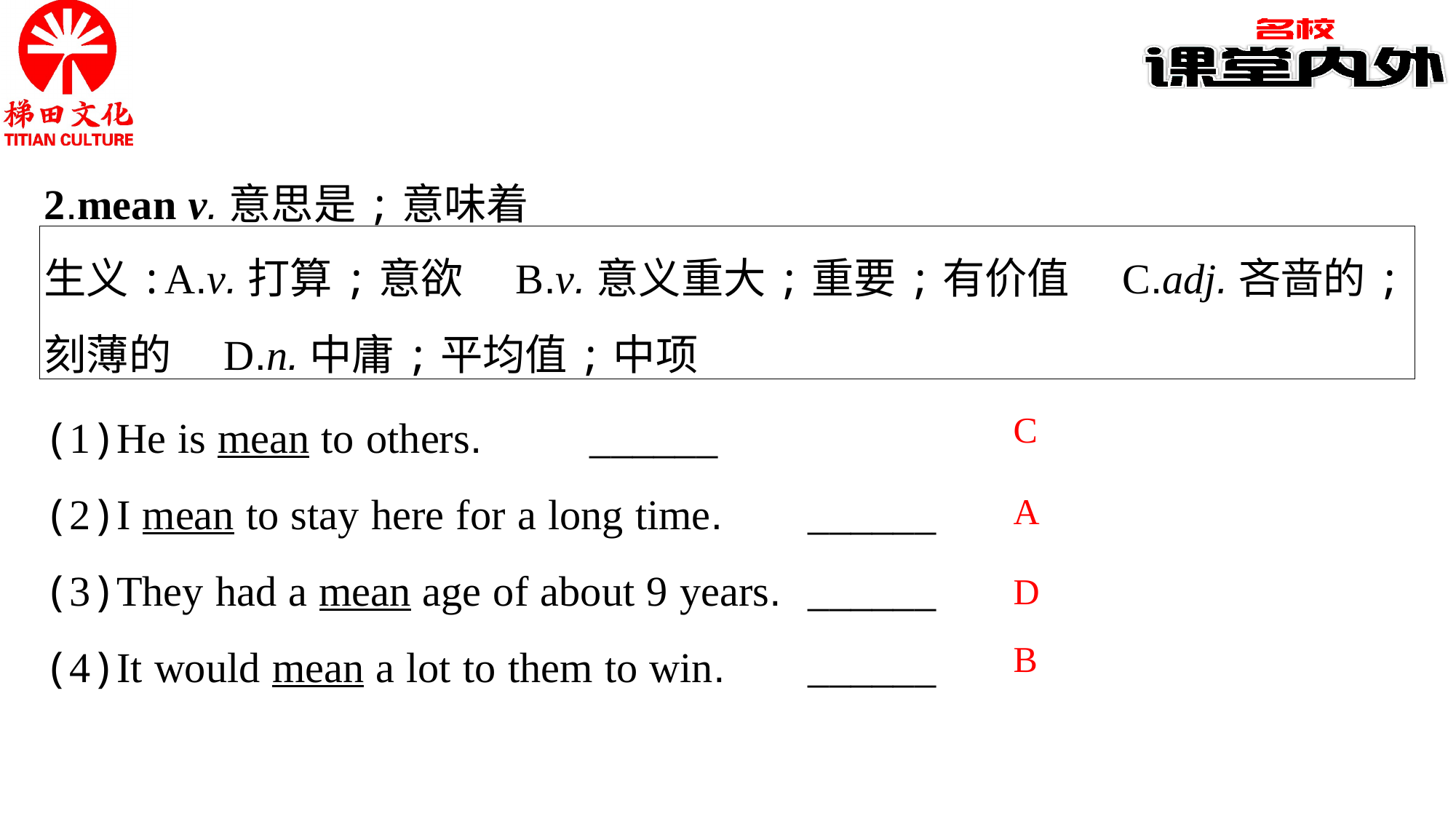

2.mean v.意思是;意味着
生义:A.v.打算;意欲　B.v.意义重大;重要;有价值　C.adj.吝啬的;刻薄的　D.n.中庸;平均值;中项
(1)He is mean to others.	______
(2)I mean to stay here for a long time.	______
(3)They had a mean age of about 9 years.	______
(4)It would mean a lot to them to win.	______
C
A
D
B